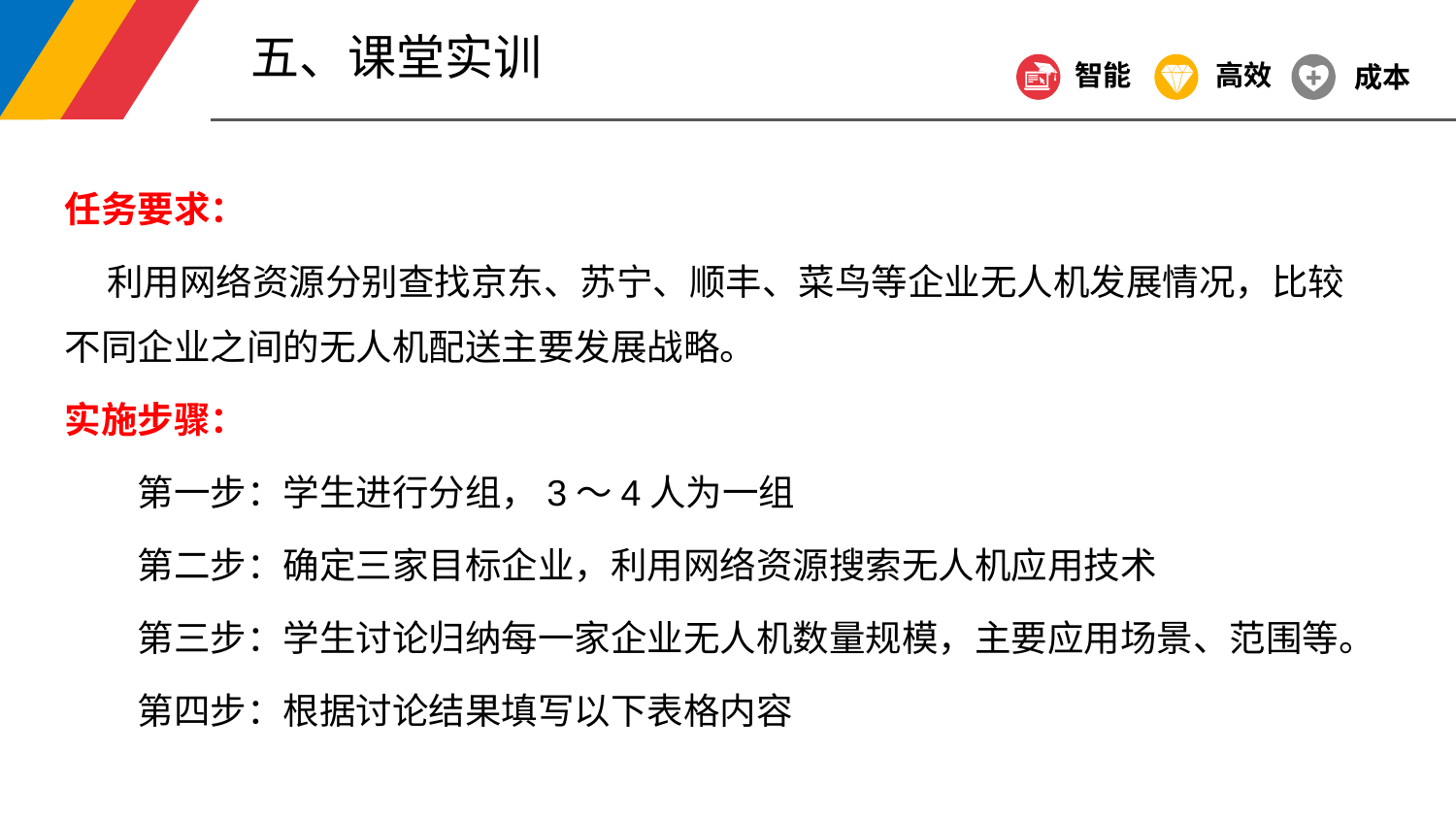

五、课堂实训
智能
高效
成本
任务要求：
    利用网络资源分别查找京东、苏宁、顺丰、菜鸟等企业无人机发展情况，比较不同企业之间的无人机配送主要发展战略。
实施步骤：
第一步：学生进行分组，3～4人为一组
第二步：确定三家目标企业，利用网络资源搜索无人机应用技术
第三步：学生讨论归纳每一家企业无人机数量规模，主要应用场景、范围等。
第四步：根据讨论结果填写以下表格内容